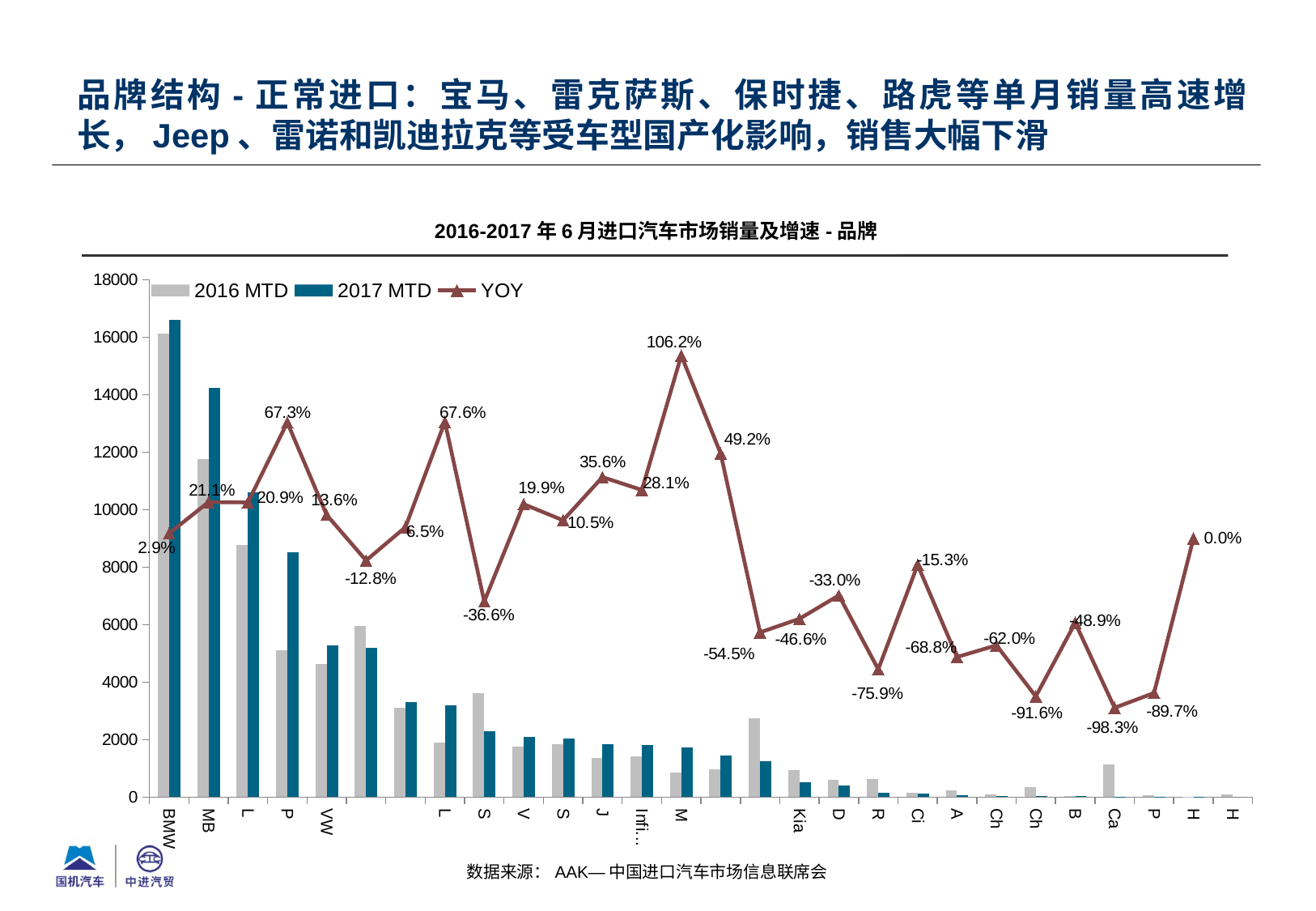

品牌结构-正常进口：宝马、雷克萨斯、保时捷、路虎等单月销量高速增长，Jeep、雷诺和凯迪拉克等受车型国产化影响，销售大幅下滑
2016-2017年6月进口汽车市场销量及增速-品牌

### Chart

| Category | 2016 MTD | 2017 MTD | YOY |
|---|---|---|---|
| BMW | 16138.0 | 16609.0 | 0.029185772710373047 |
| MB | 11763.0 | 14246.0 | 0.21108560741307492 |
| Lexus | 8764.0 | 10594.0 | 0.20880876312186228 |
| Porsche  | 5099.0 | 8530.0 | 0.6728770347126888 |
| VW | 4638.0 | 5270.0 | 0.13626563173781794 |
| Audi | 5957.0 | 5194.0 | -0.12808460634547592 |
| MINI | 3101.0 | 3304.0 | 0.06546275395033854 |
| Land Rover | 1905.0 | 3193.0 | 0.6761154855643048 |
| Subaru | 3616.0 | 2294.0 | -0.3655973451327434 |
| Volvo | 1749.0 | 2097.0 | 0.19897084048027439 |
| Smart | 1830.0 | 2023.0 | 0.10546448087431703 |
| Jaguar | 1346.0 | 1825.0 | 0.3558692421991086 |
| Infiniti | 1405.0 | 1800.0 | 0.2811387900355873 |
| Maserati | 843.0 | 1738.0 | 1.0616844602609723 |
| Ford | 969.0 | 1446.0 | 0.49226006191950467 |
| Jeep | 2740.0 | 1247.0 | -0.5448905109489052 |
| Kia | 940.0 | 502.0 | -0.4659574468085106 |
| Dodge | 600.0 | 402.0 | -0.33000000000000007 |
| Renault | 632.0 | 152.0 | -0.7594936708860761 |
| Citroen | 150.0 | 127.0 | -0.15333333333333338 |
| Acura | 221.0 | 69.0 | -0.6877828054298643 |
| Chevrolet | 100.0 | 38.0 | -0.6200000000000001 |
| Chrysler | 358.0 | 30.0 | -0.9162011173184359 |
| Buick | 47.0 | 24.0 | -0.4893617021276597 |
| Cadillac | 1147.0 | 20.0 | -0.9825632083696597 |
| Peugeot | 58.0 | 6.0 | -0.8965517241379308 |
| Honda | 1.0 | 1.0 | 0.0 |
| Hyundai | 77.0 | 0.0 | None |
数据来源：AAK—中国进口汽车市场信息联席会